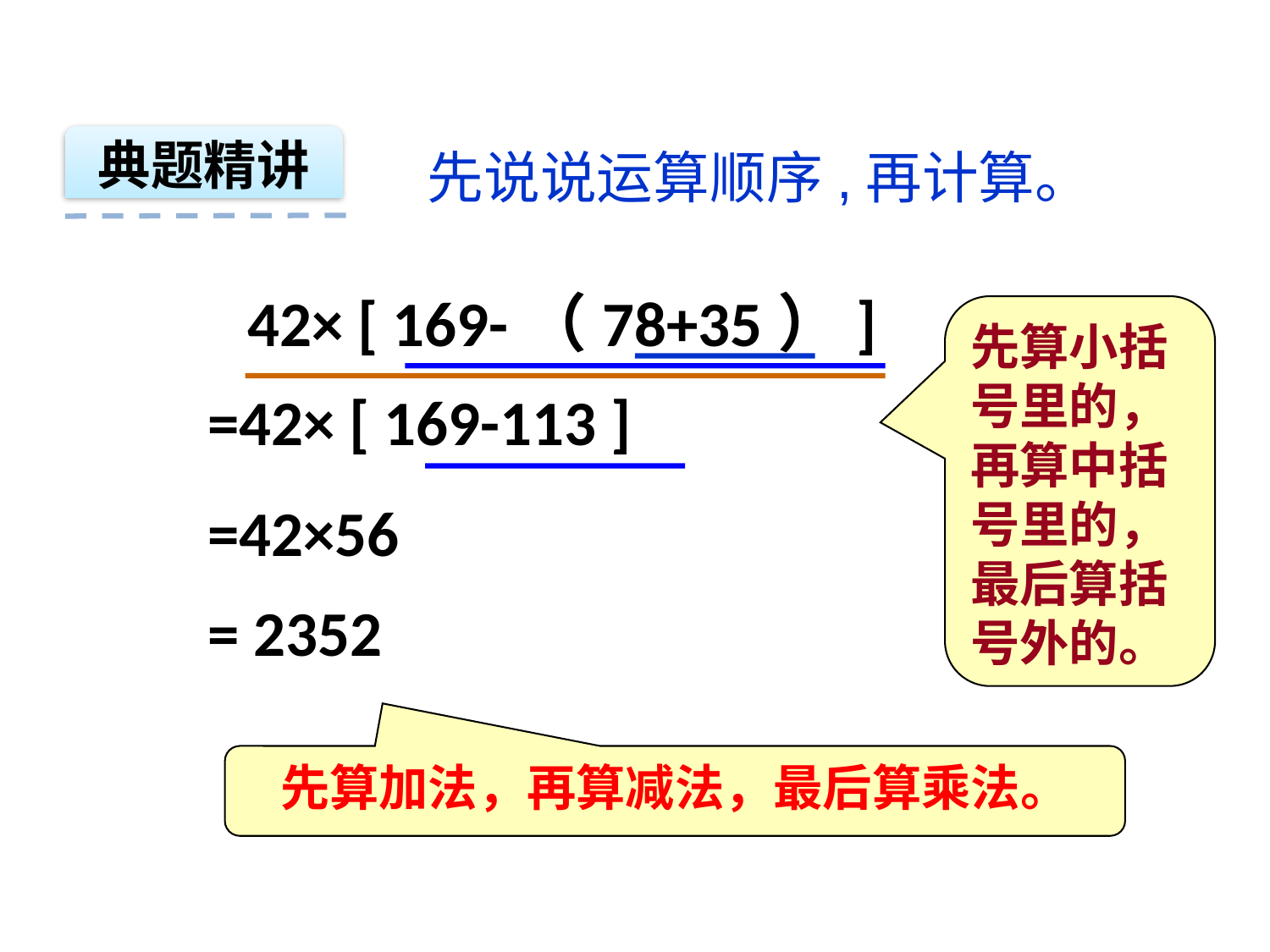

典题精讲
先说说运算顺序,再计算。

42× [ 169-（78+35）]
先算小括号里的，再算中括号里的，最后算括号外的。

=42× [ 169-113 ]

=42×56
= 2352
先算加法，再算减法，最后算乘法。